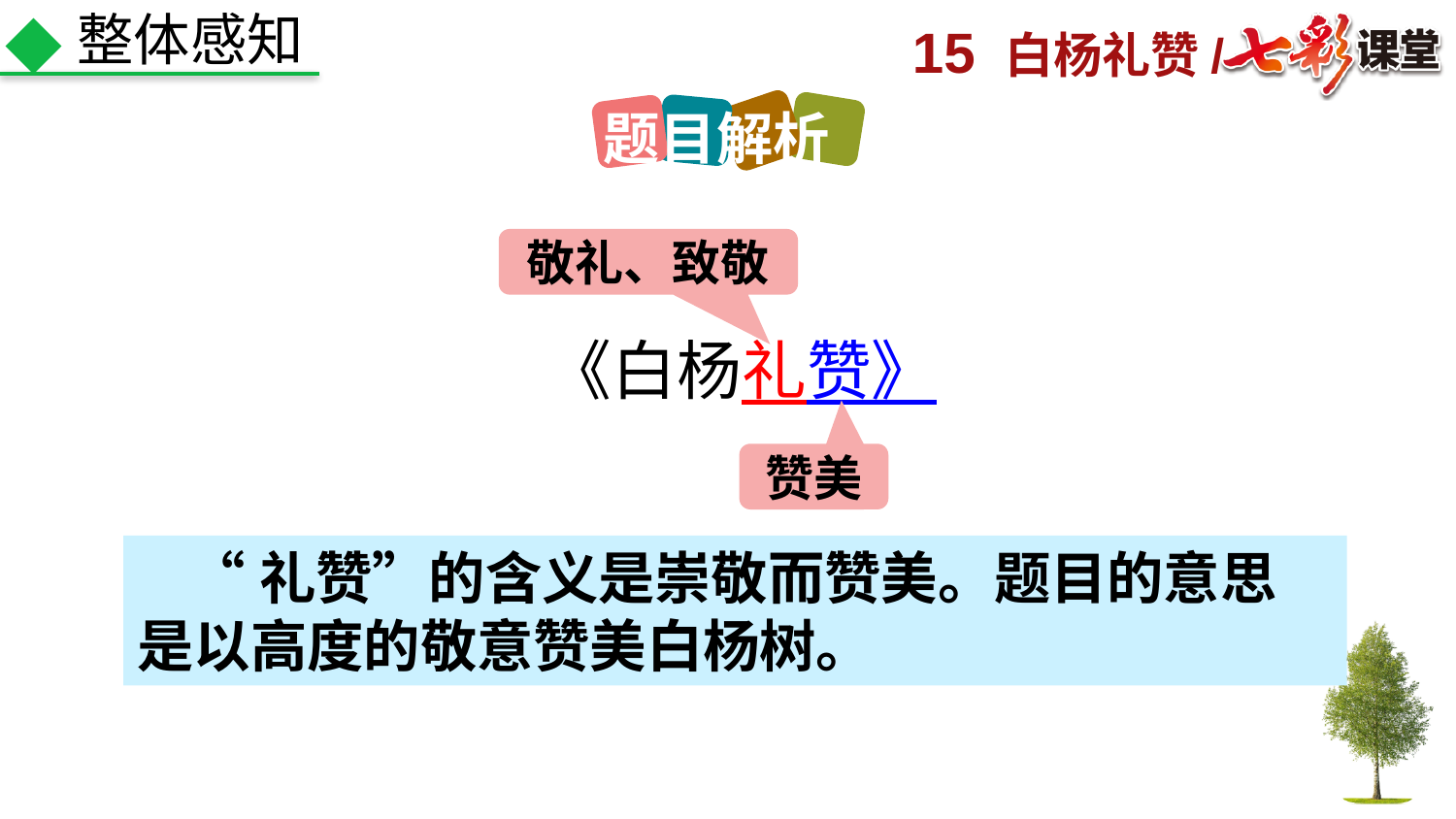

整体感知

题目解析

敬礼、致敬
《白杨礼赞》
赞美
    “礼赞”的含义是崇敬而赞美。题目的意思是以高度的敬意赞美白杨树。